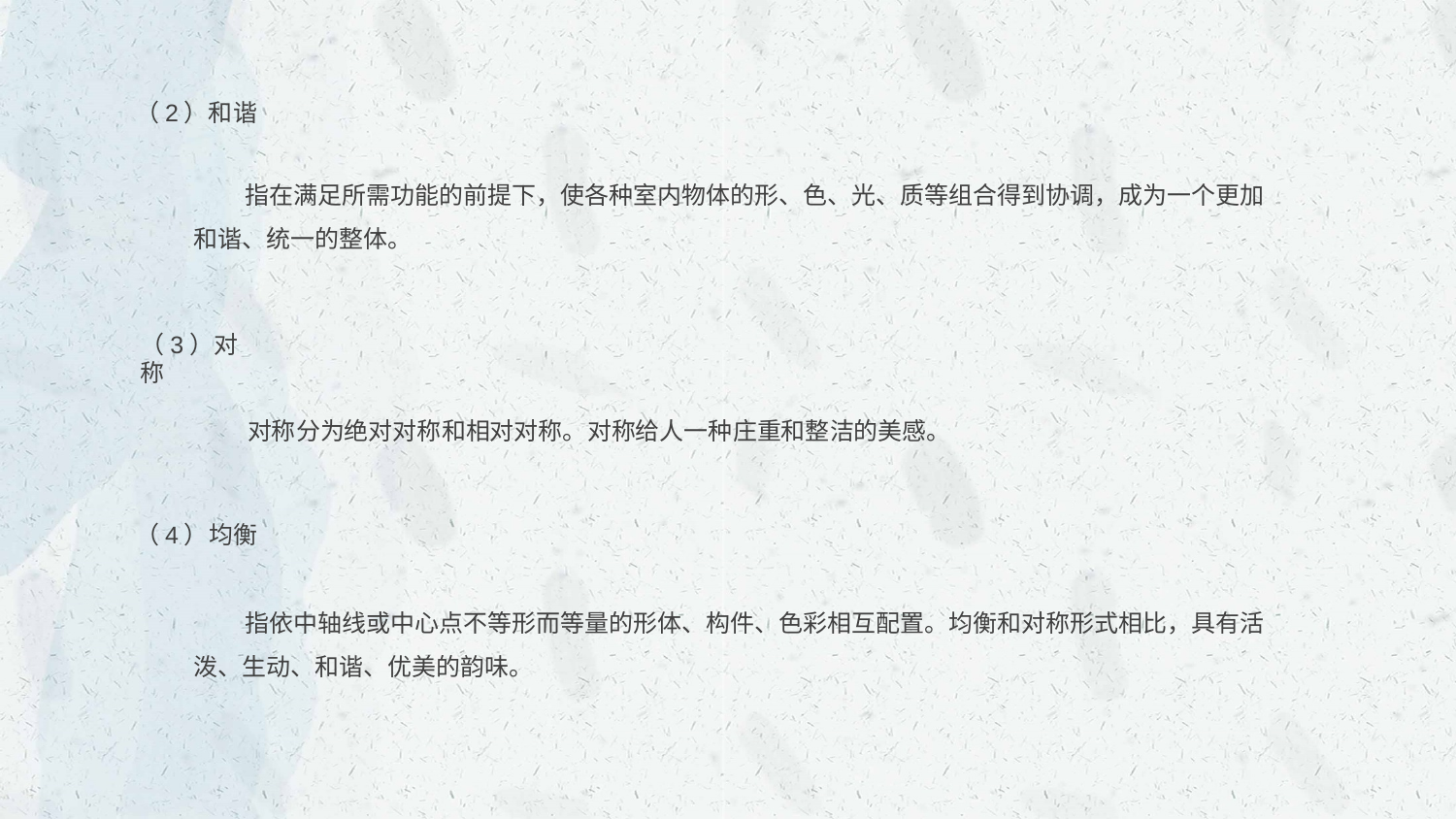

（2）和谐
指在满足所需功能的前提下，使各种室内物体的形、色、光、质等组合得到协调，成为一个更加和谐、统一的整体。
（3）对称
对称分为绝对对称和相对对称。对称给人一种庄重和整洁的美感。
（4）均衡
指依中轴线或中心点不等形而等量的形体、构件、色彩相互配置。均衡和对称形式相比，具有活泼、生动、和谐、优美的韵味。